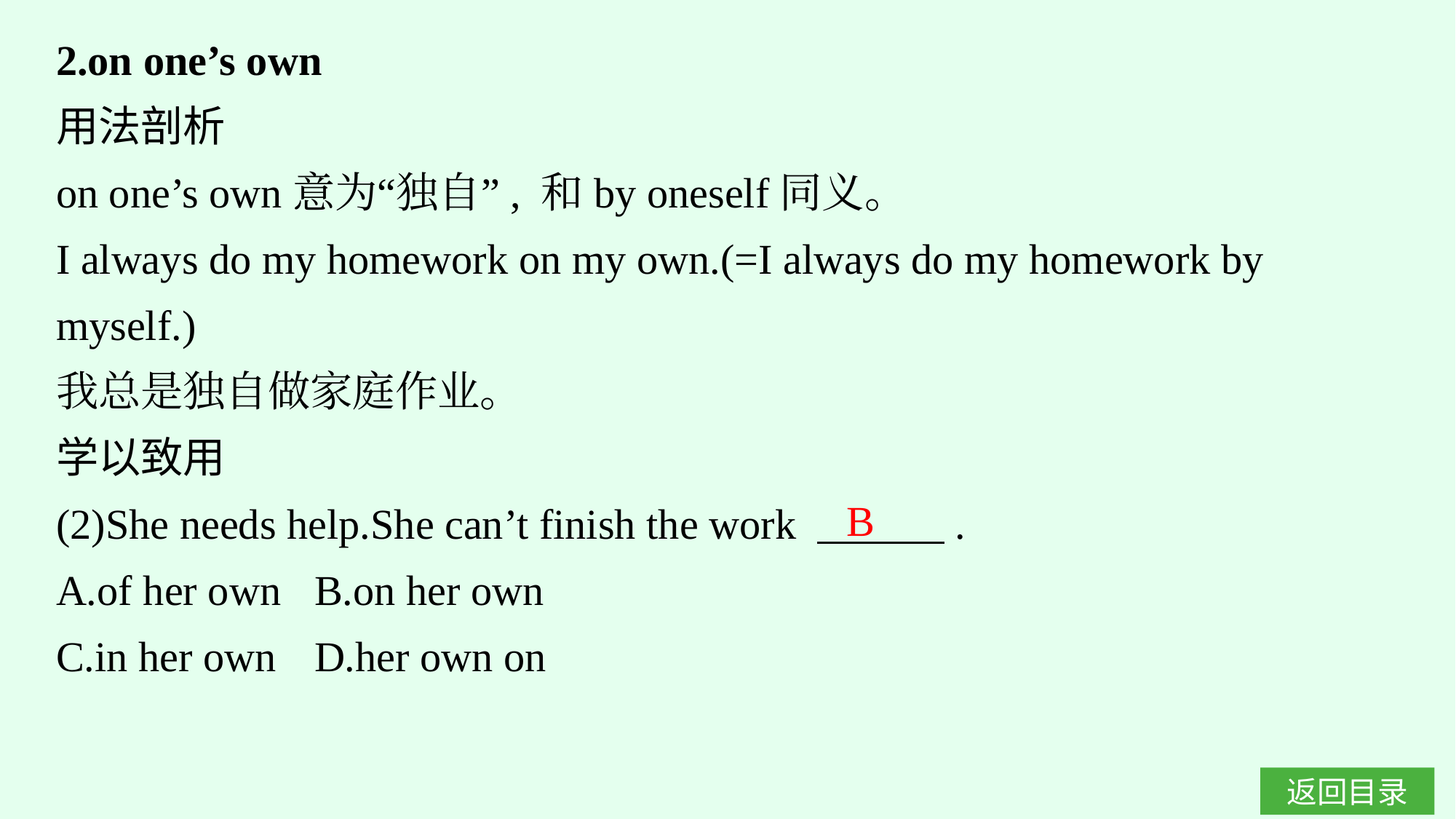

2.on one’s own
用法剖析
on one’s own意为“独自”, 和by oneself同义。
I always do my homework on my own.(=I always do my homework by myself.)
我总是独自做家庭作业。
学以致用
(2)She needs help.She can’t finish the work 　　　.
A.of her own	B.on her own
C.in her own	D.her own on
B